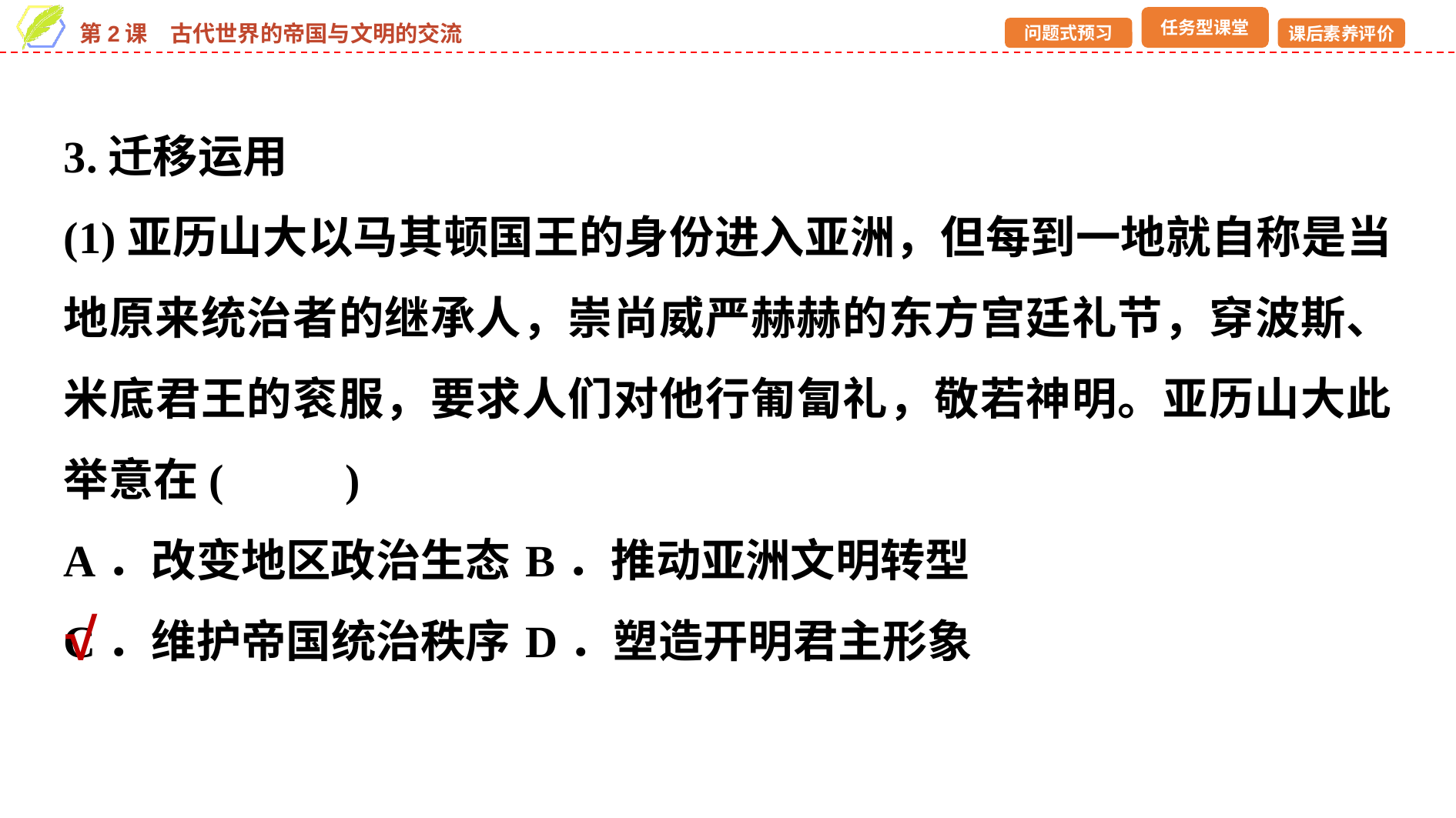

3.迁移运用
(1)亚历山大以马其顿国王的身份进入亚洲，但每到一地就自称是当地原来统治者的继承人，崇尚威严赫赫的东方宫廷礼节，穿波斯、米底君王的衮服，要求人们对他行匍匐礼，敬若神明。亚历山大此举意在(　 　)
A．改变地区政治生态	B．推动亚洲文明转型
C．维护帝国统治秩序	D．塑造开明君主形象
√